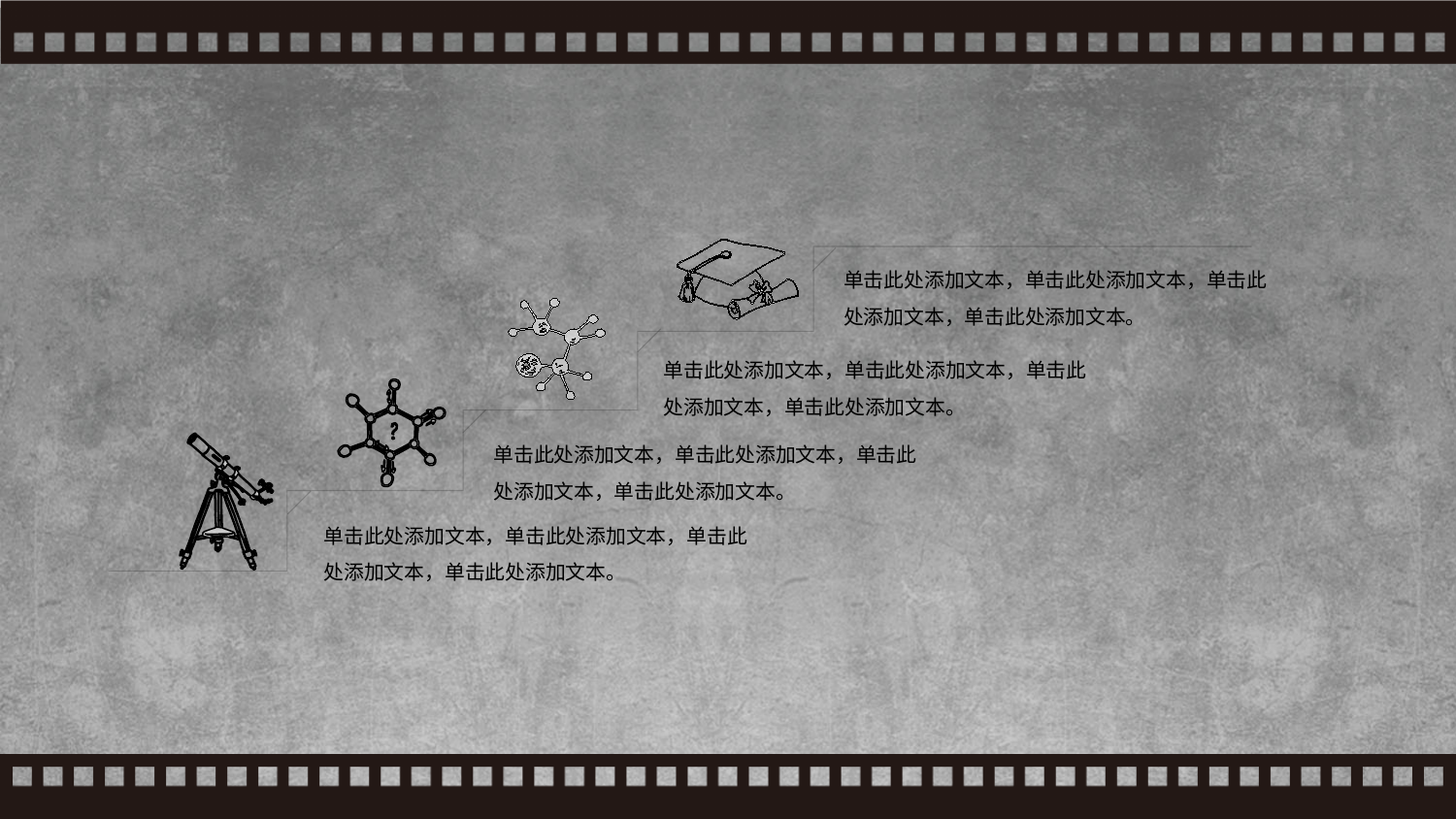

单击此处添加文本，单击此处添加文本，单击此处添加文本，单击此处添加文本。

单击此处添加文本，单击此处添加文本，单击此处添加文本，单击此处添加文本。

单击此处添加文本，单击此处添加文本，单击此处添加文本，单击此处添加文本。

单击此处添加文本，单击此处添加文本，单击此处添加文本，单击此处添加文本。